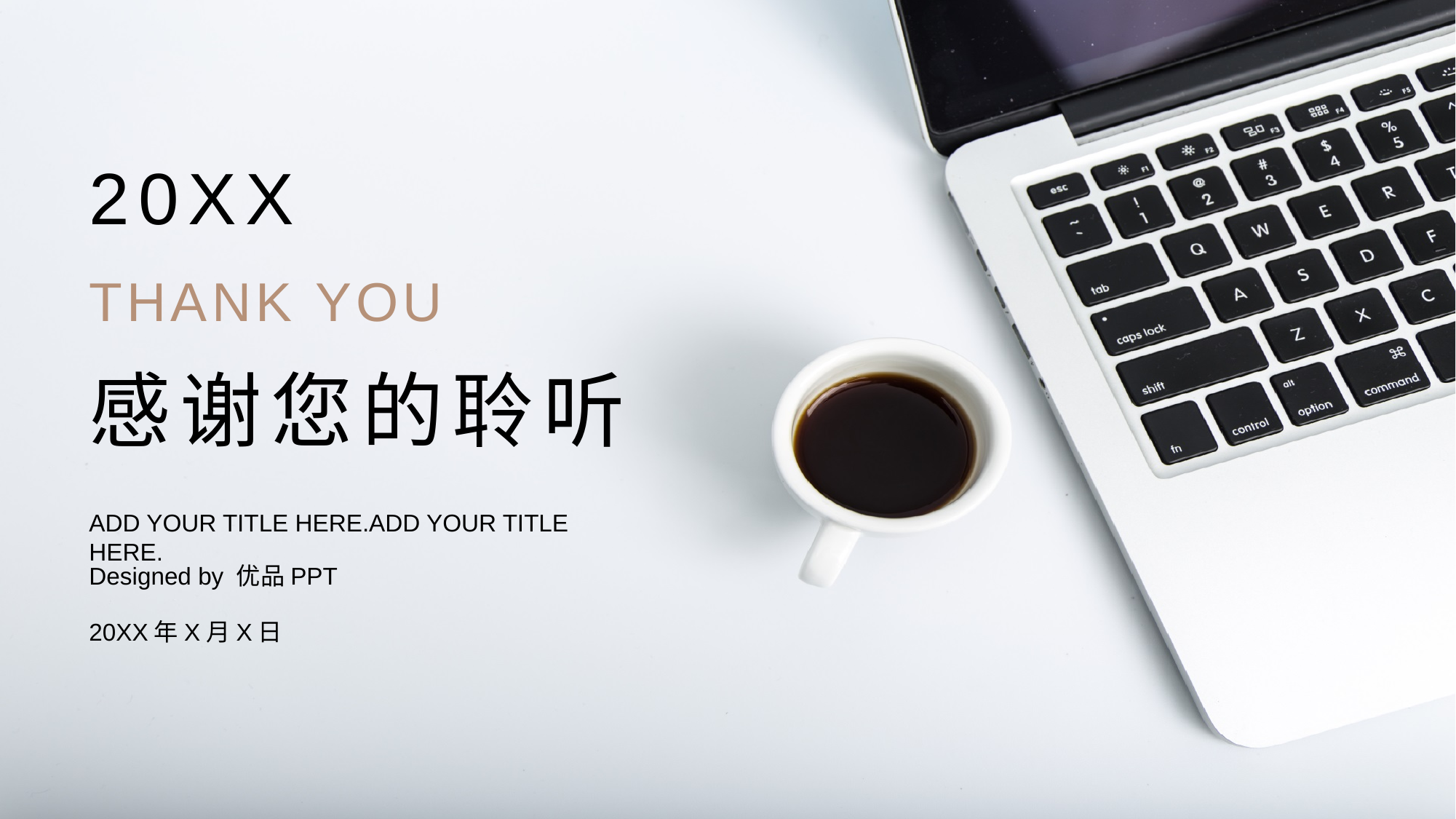

20XX
THANK YOU
感谢您的聆听
ADD YOUR TITLE HERE.ADD YOUR TITLE HERE.
Designed by 优品PPT
20XX年X月X日